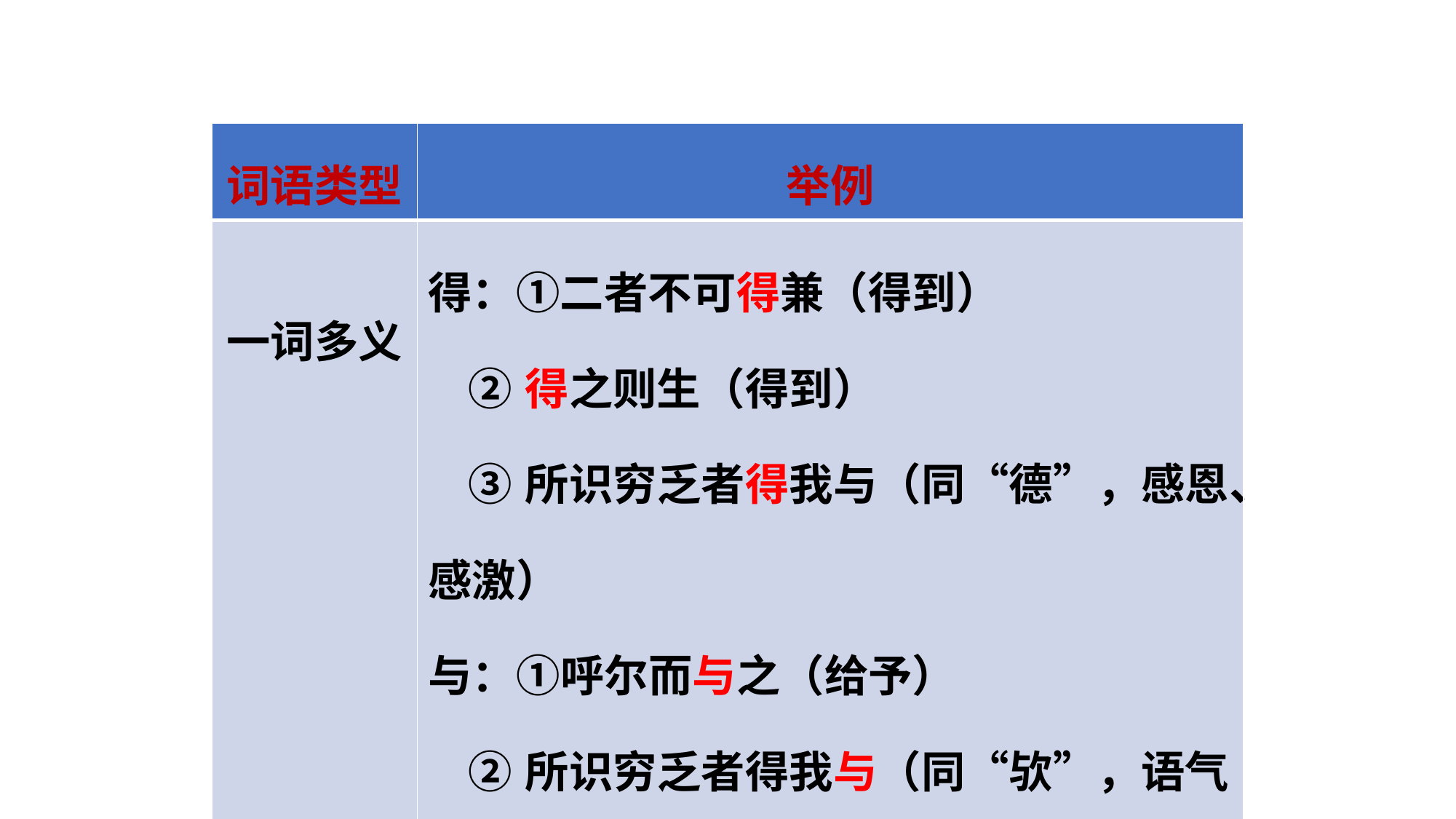

| 词语类型 | 举例 |
| --- | --- |
| 一词多义 | 得：①二者不可得兼（得到）　　　　　 ②得之则生（得到） ③所识穷乏者得我与（同“德”，感恩、感激） 与：①呼尔而与之（给予） ②所识穷乏者得我与（同“欤”，语气词） |